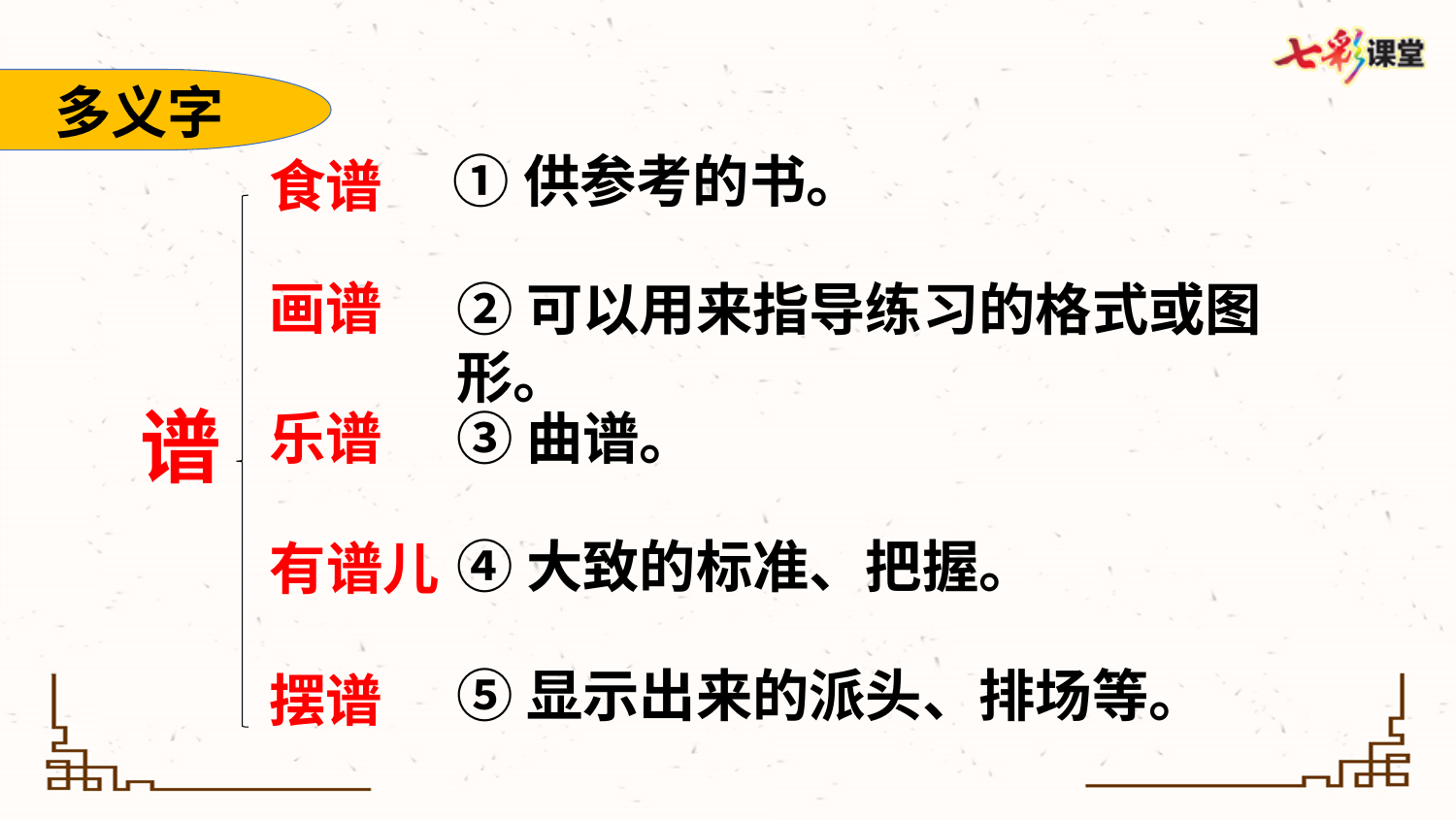

多义字
①供参考的书。
食谱

画谱
②可以用来指导练习的格式或图形。
谱
③曲谱。
乐谱
④大致的标准、把握。
有谱儿
⑤显示出来的派头、排场等。
摆谱